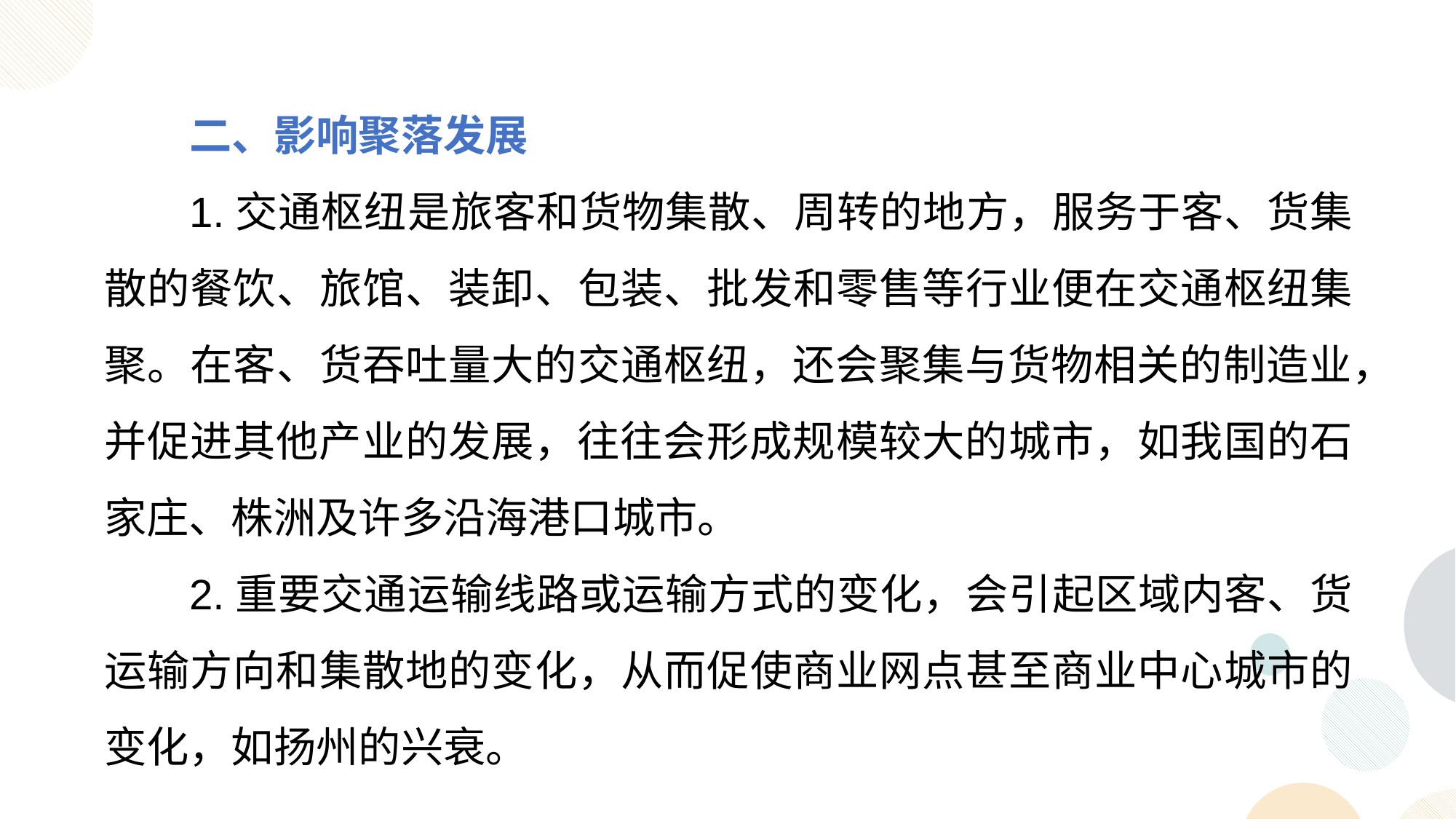

二、影响聚落发展
1.交通枢纽是旅客和货物集散、周转的地方，服务于客、货集散的餐饮、旅馆、装卸、包装、批发和零售等行业便在交通枢纽集聚。在客、货吞吐量大的交通枢纽，还会聚集与货物相关的制造业，并促进其他产业的发展，往往会形成规模较大的城市，如我国的石家庄、株洲及许多沿海港口城市。
2.重要交通运输线路或运输方式的变化，会引起区域内客、货运输方向和集散地的变化，从而促使商业网点甚至商业中心城市的变化，如扬州的兴衰。